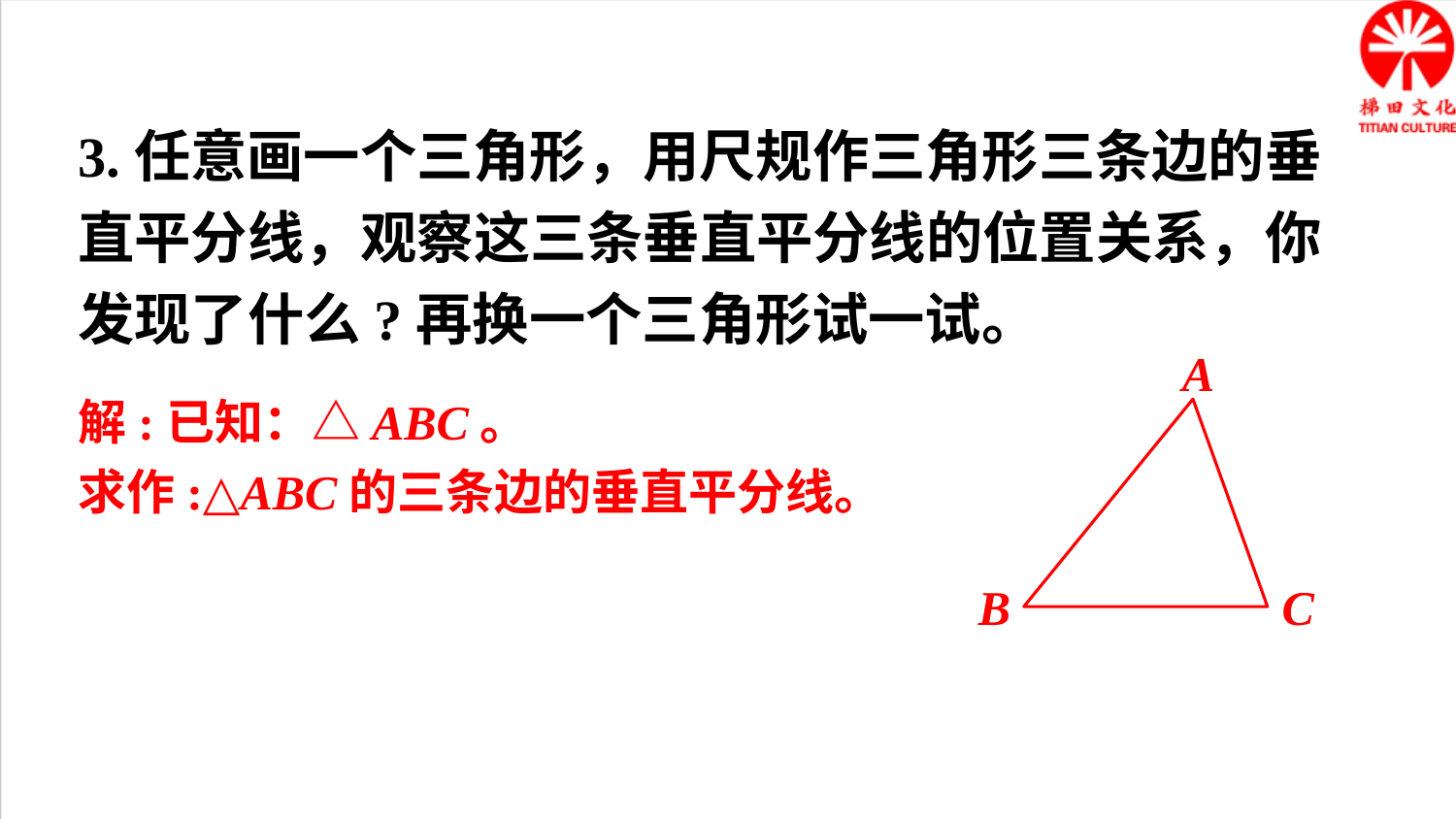

3.任意画一个三角形，用尺规作三角形三条边的垂直平分线，观察这三条垂直平分线的位置关系，你发现了什么?再换一个三角形试一试。
A

B
C
解:已知：△ABC。
求作:△ABC的三条边的垂直平分线。